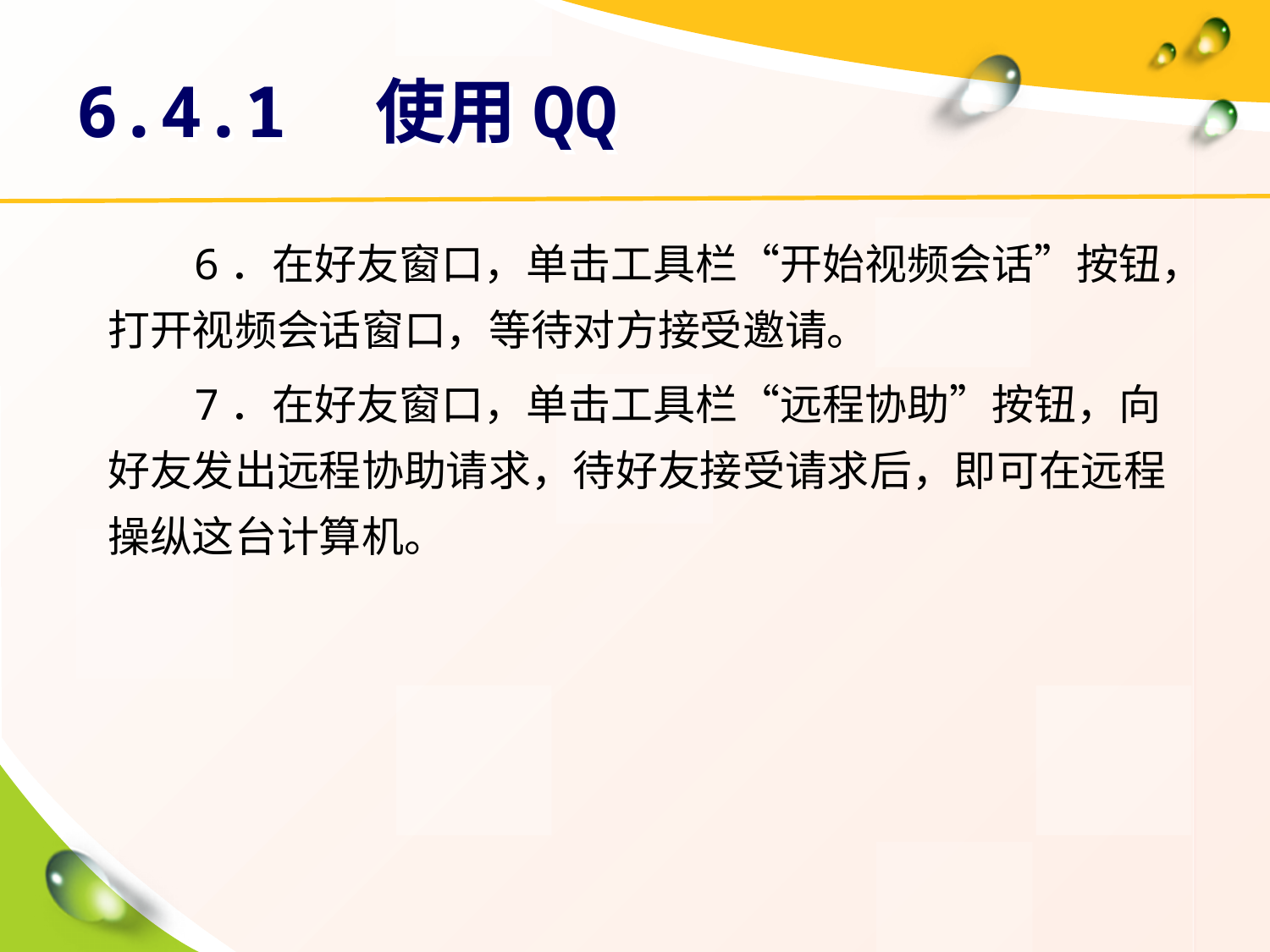

# 6.4.1　使用QQ
6．在好友窗口，单击工具栏“开始视频会话”按钮，打开视频会话窗口，等待对方接受邀请。
7．在好友窗口，单击工具栏“远程协助”按钮，向好友发出远程协助请求，待好友接受请求后，即可在远程操纵这台计算机。